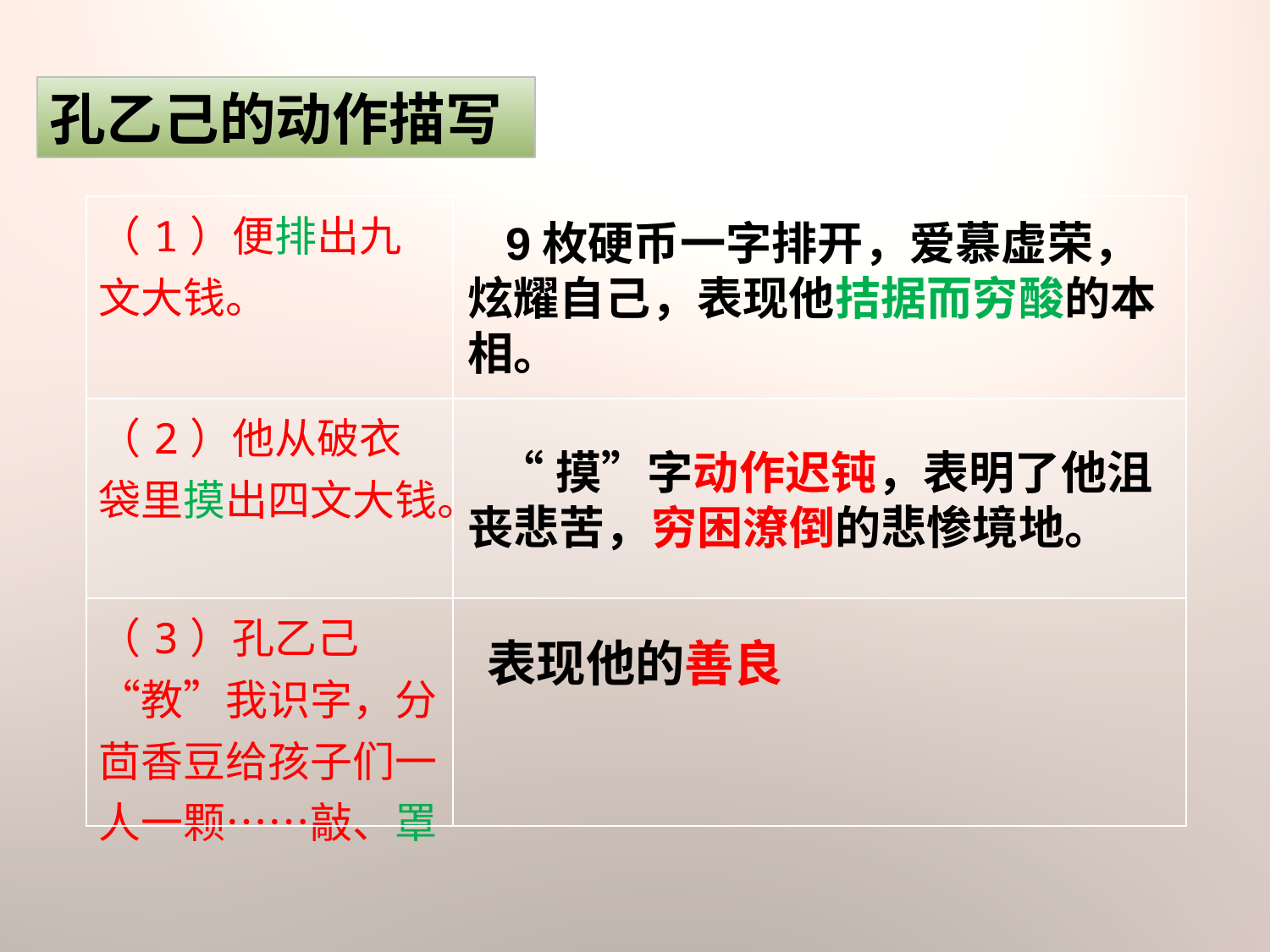

孔乙己的动作描写
| （1）便排出九文大钱。 |  |
| --- | --- |
| （2）他从破衣袋里摸出四文大钱。 |  |
| （3）孔乙己“教”我识字，分茴香豆给孩子们一人一颗……敲、罩 |  |
   9枚硬币一字排开，爱慕虚荣，炫耀自己，表现他拮据而穷酸的本相。
   “摸”字动作迟钝，表明了他沮丧悲苦，穷困潦倒的悲惨境地。
表现他的善良